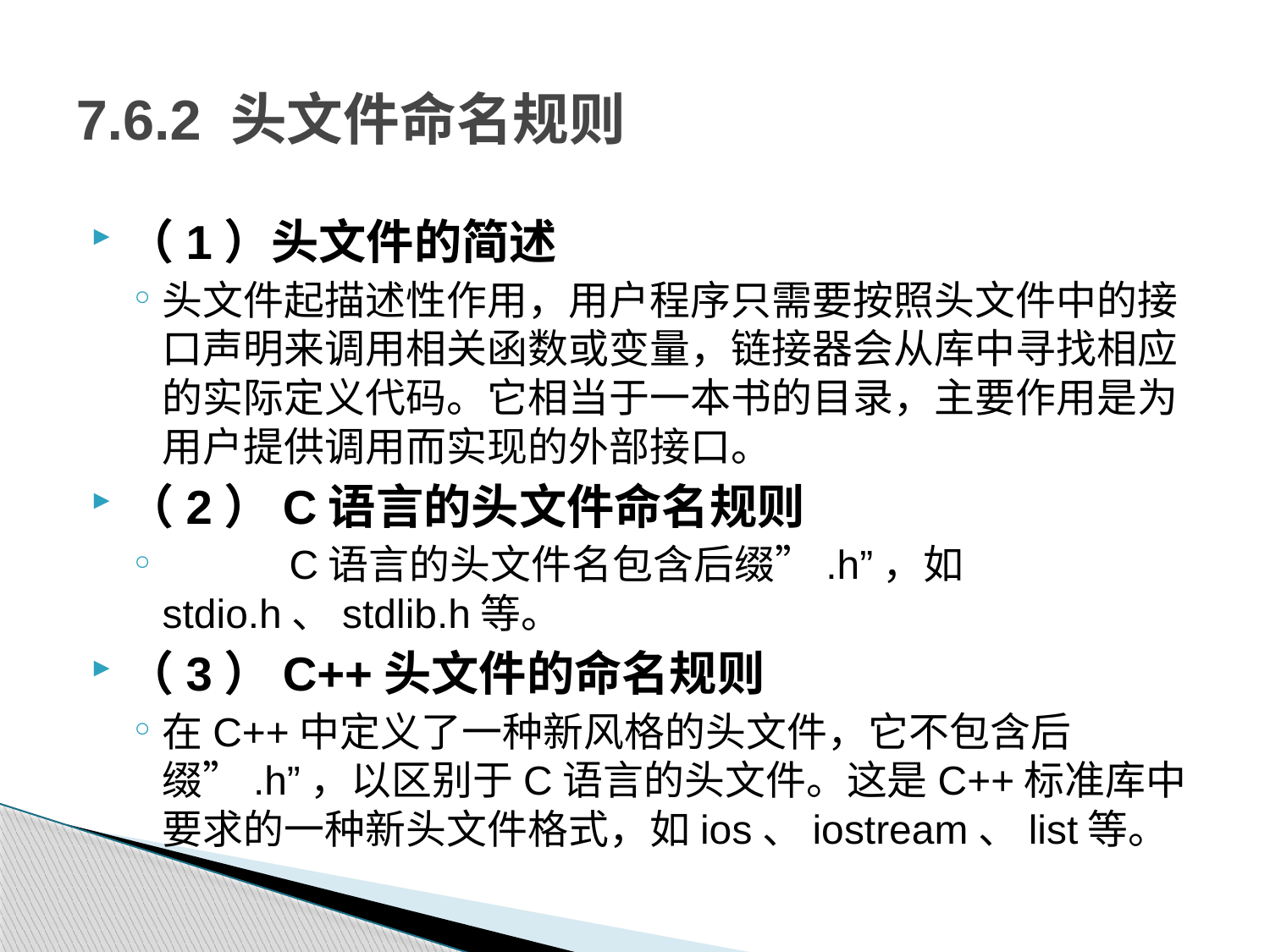

# 7.6.2 头文件命名规则
（1）头文件的简述
头文件起描述性作用，用户程序只需要按照头文件中的接口声明来调用相关函数或变量，链接器会从库中寻找相应的实际定义代码。它相当于一本书的目录，主要作用是为用户提供调用而实现的外部接口。
（2）C语言的头文件命名规则
	C语言的头文件名包含后缀”.h”，如stdio.h、stdlib.h等。
（3）C++头文件的命名规则
在C++中定义了一种新风格的头文件，它不包含后缀”.h”，以区别于C语言的头文件。这是C++标准库中要求的一种新头文件格式，如ios、iostream、list等。